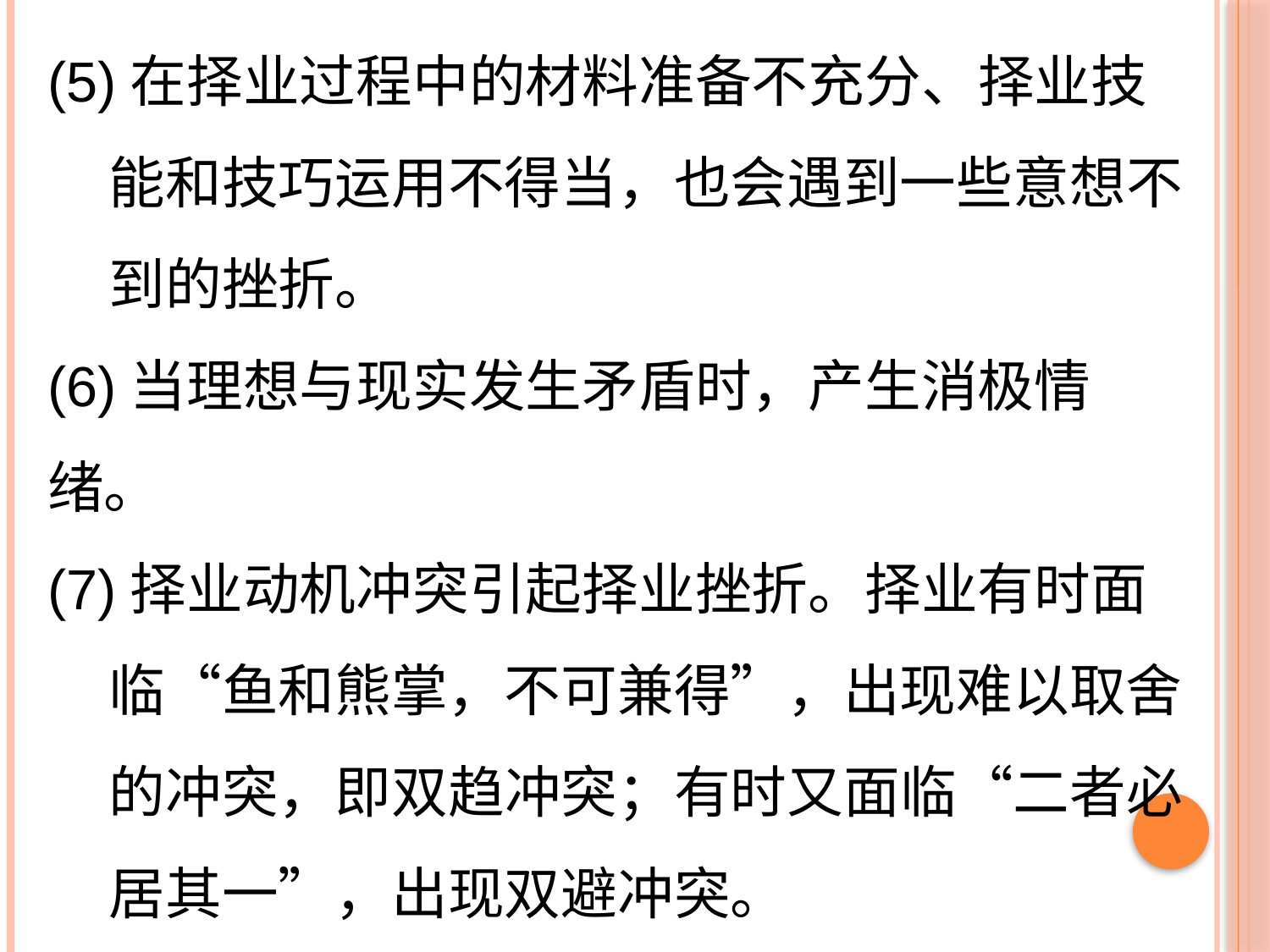

(5)在择业过程中的材料准备不充分、择业技能和技巧运用不得当，也会遇到一些意想不到的挫折。
(6)当理想与现实发生矛盾时，产生消极情绪。
(7)择业动机冲突引起择业挫折。择业有时面临“鱼和熊掌，不可兼得”，出现难以取舍的冲突，即双趋冲突；有时又面临“二者必居其一”，出现双避冲突。